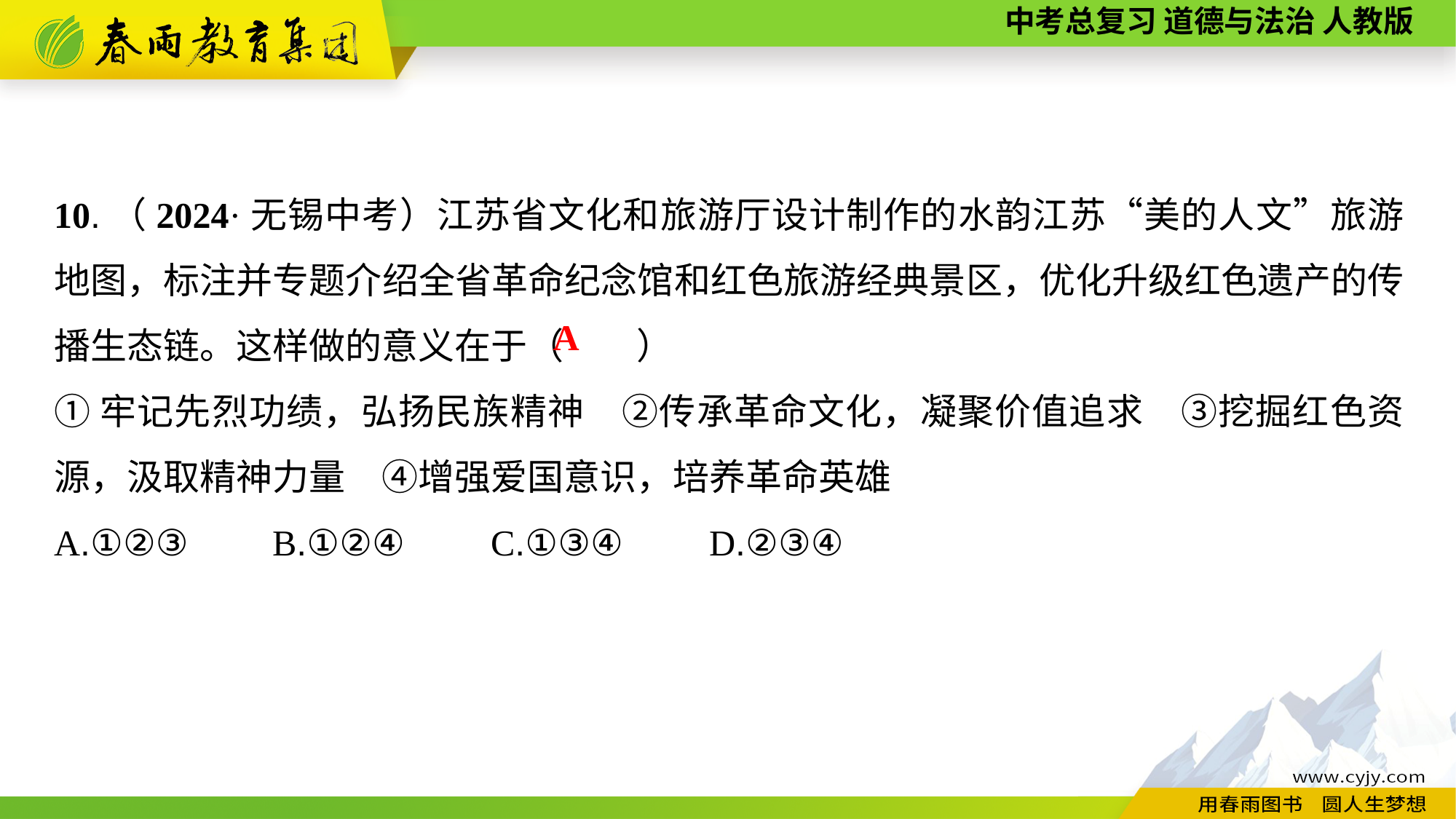

10.（2024·无锡中考）江苏省文化和旅游厅设计制作的水韵江苏“美的人文”旅游地图，标注并专题介绍全省革命纪念馆和红色旅游经典景区，优化升级红色遗产的传播生态链。这样做的意义在于（　　）
①牢记先烈功绩，弘扬民族精神　②传承革命文化，凝聚价值追求　③挖掘红色资源，汲取精神力量　④增强爱国意识，培养革命英雄
A.①②③	B.①②④	C.①③④	D.②③④
A